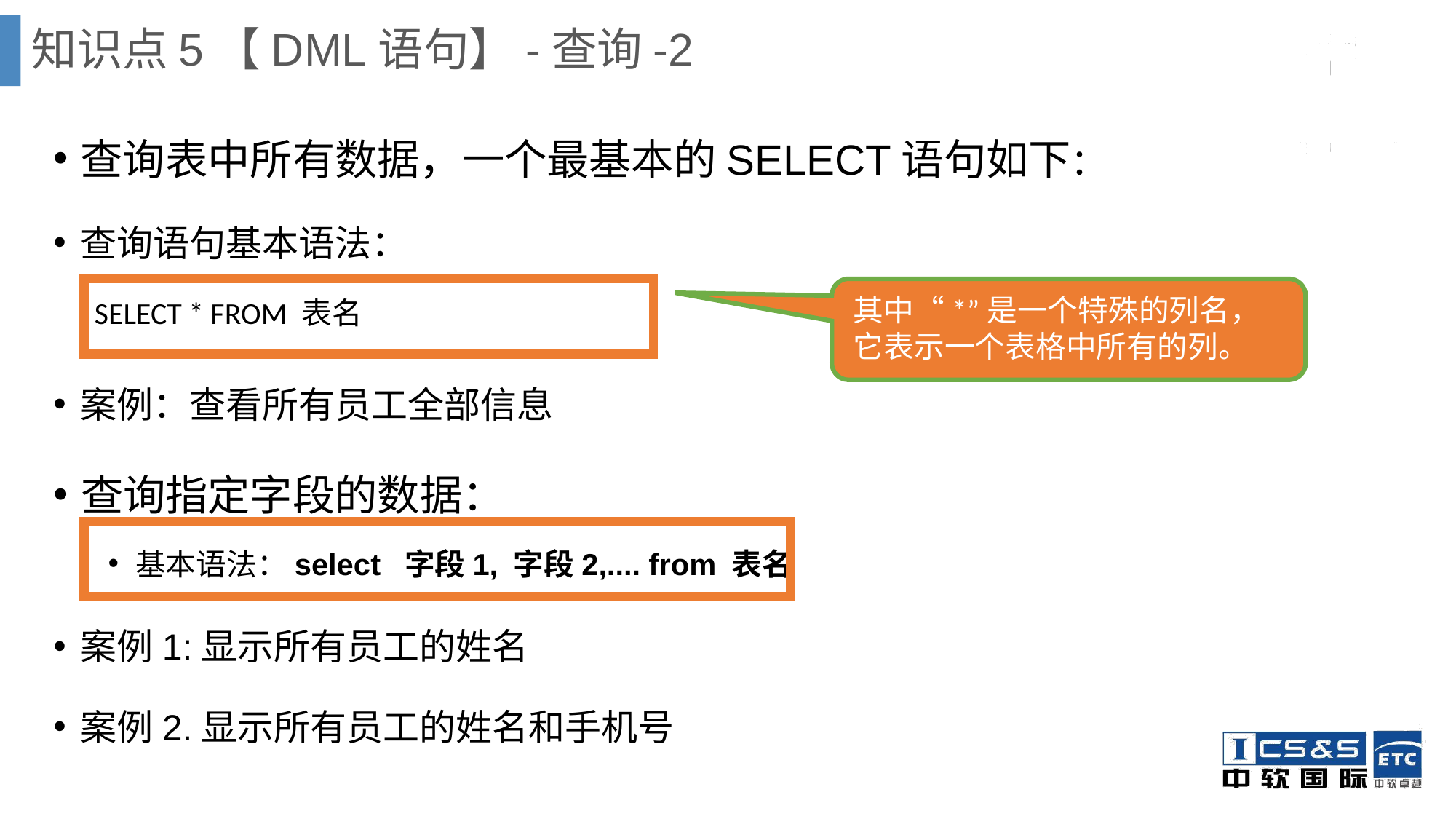

知识点5【DML语句】-查询-2
查询表中所有数据，一个最基本的SELECT语句如下：
查询语句基本语法：

案例：查看所有员工全部信息

案例1:显示所有员工的姓名
案例2.显示所有员工的姓名和手机号

SELECT * FROM 表名

其中“*”是一个特殊的列名，
它表示一个表格中所有的列。
SELECT语句用于从一个或多个
表中查询出需要的信息。
查询指定字段的数据：
基本语法：select  字段1, 字段2,.... from 表名